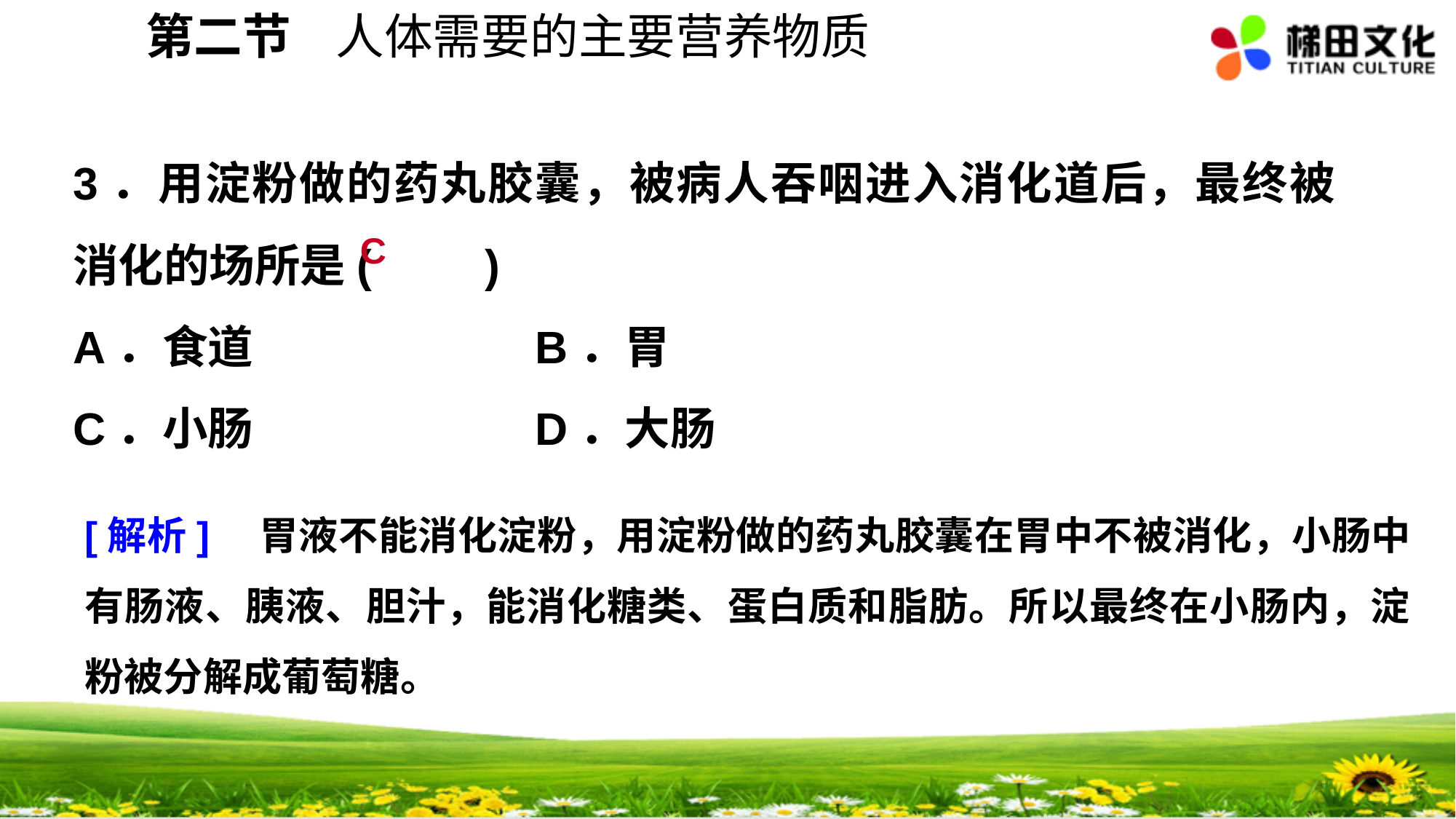

第二节    人体需要的主要营养物质
3．用淀粉做的药丸胶囊，被病人吞咽进入消化道后，最终被消化的场所是(　　)
A．食道　　　             B．胃
C．小肠　　　             D．大肠
C
[解析]　胃液不能消化淀粉，用淀粉做的药丸胶囊在胃中不被消化，小肠中有肠液、胰液、胆汁，能消化糖类、蛋白质和脂肪。所以最终在小肠内，淀粉被分解成葡萄糖。